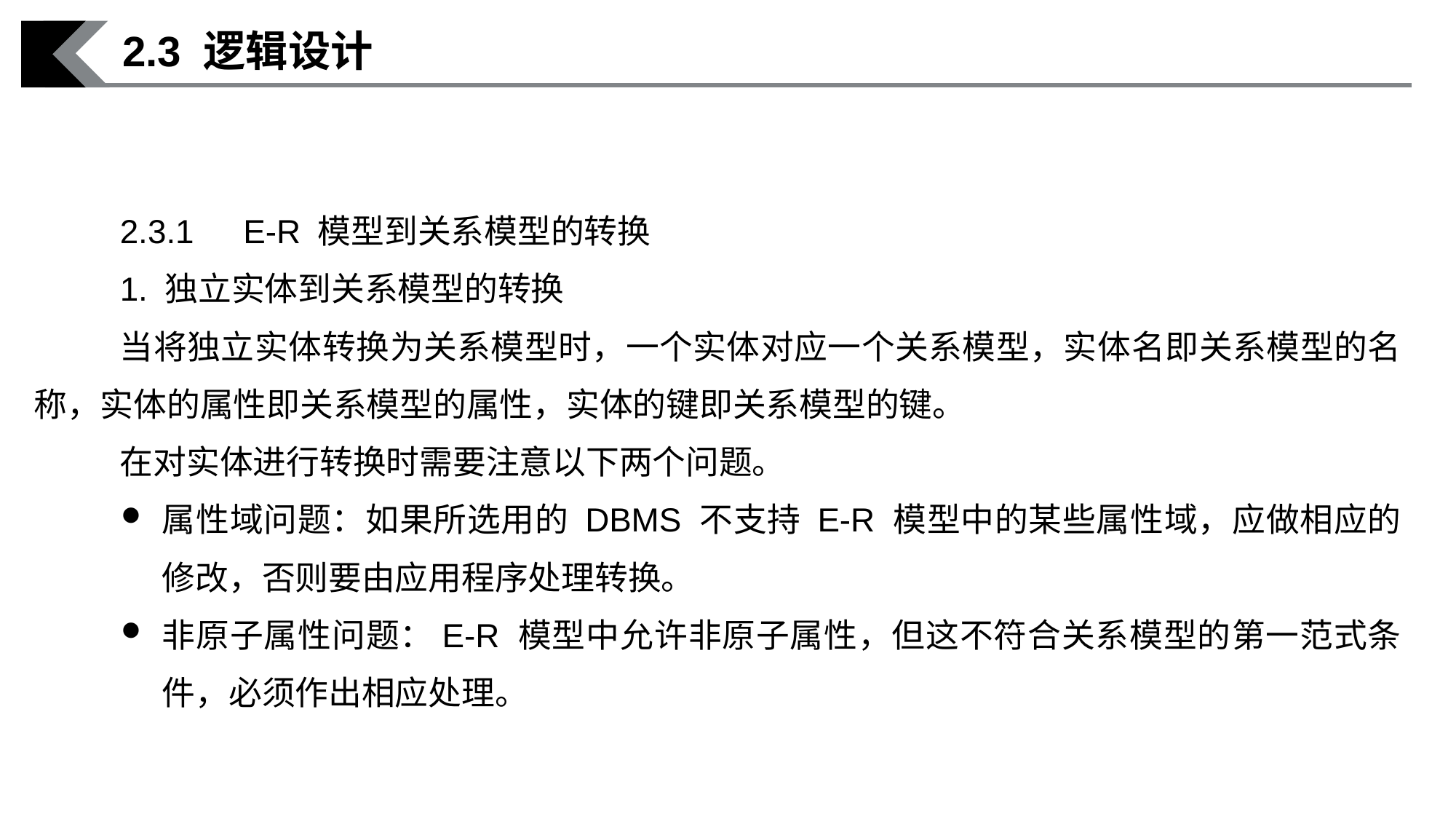

2.3 逻辑设计
2.3.1　E-R 模型到关系模型的转换
1. 独立实体到关系模型的转换
当将独立实体转换为关系模型时，一个实体对应一个关系模型，实体名即关系模型的名称，实体的属性即关系模型的属性，实体的键即关系模型的键。
在对实体进行转换时需要注意以下两个问题。
属性域问题：如果所选用的 DBMS 不支持 E-R 模型中的某些属性域，应做相应的修改，否则要由应用程序处理转换。
非原子属性问题：E-R 模型中允许非原子属性，但这不符合关系模型的第一范式条件，必须作出相应处理。